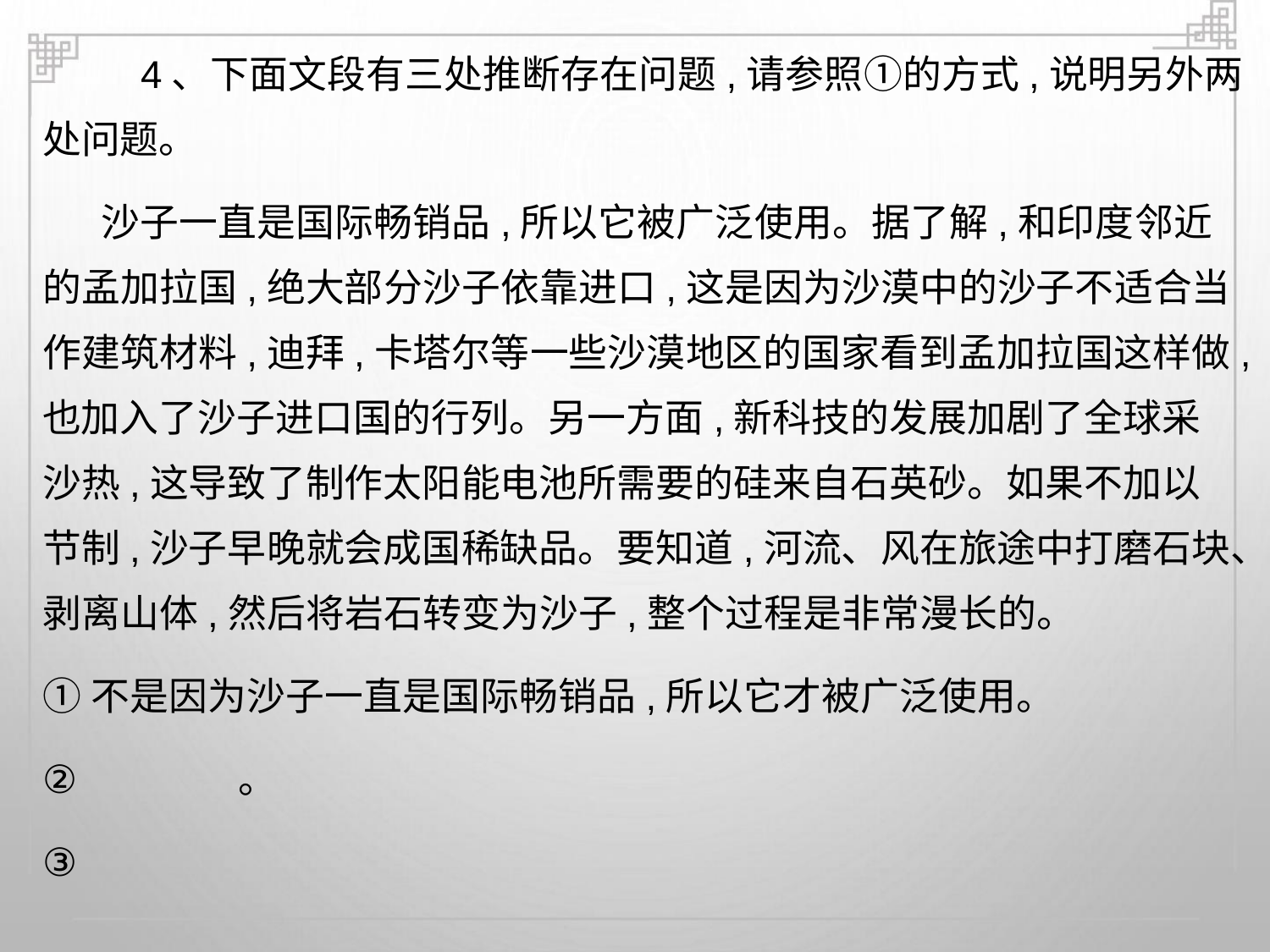

4、下面文段有三处推断存在问题,请参照①的方式,说明另外两
处问题。
沙子一直是国际畅销品,所以它被广泛使用。据了解,和印度邻近
的孟加拉国,绝大部分沙子依靠进口,这是因为沙漠中的沙子不适合当
作建筑材料,迪拜,卡塔尔等一些沙漠地区的国家看到孟加拉国这样做,
也加入了沙子进口国的行列。另一方面,新科技的发展加剧了全球采
沙热,这导致了制作太阳能电池所需要的硅来自石英砂。如果不加以
节制,沙子早晚就会成国稀缺品。要知道,河流、风在旅途中打磨石块、
剥离山体,然后将岩石转变为沙子,整个过程是非常漫长的。
①不是因为沙子一直是国际畅销品,所以它才被广泛使用。
②
③
。